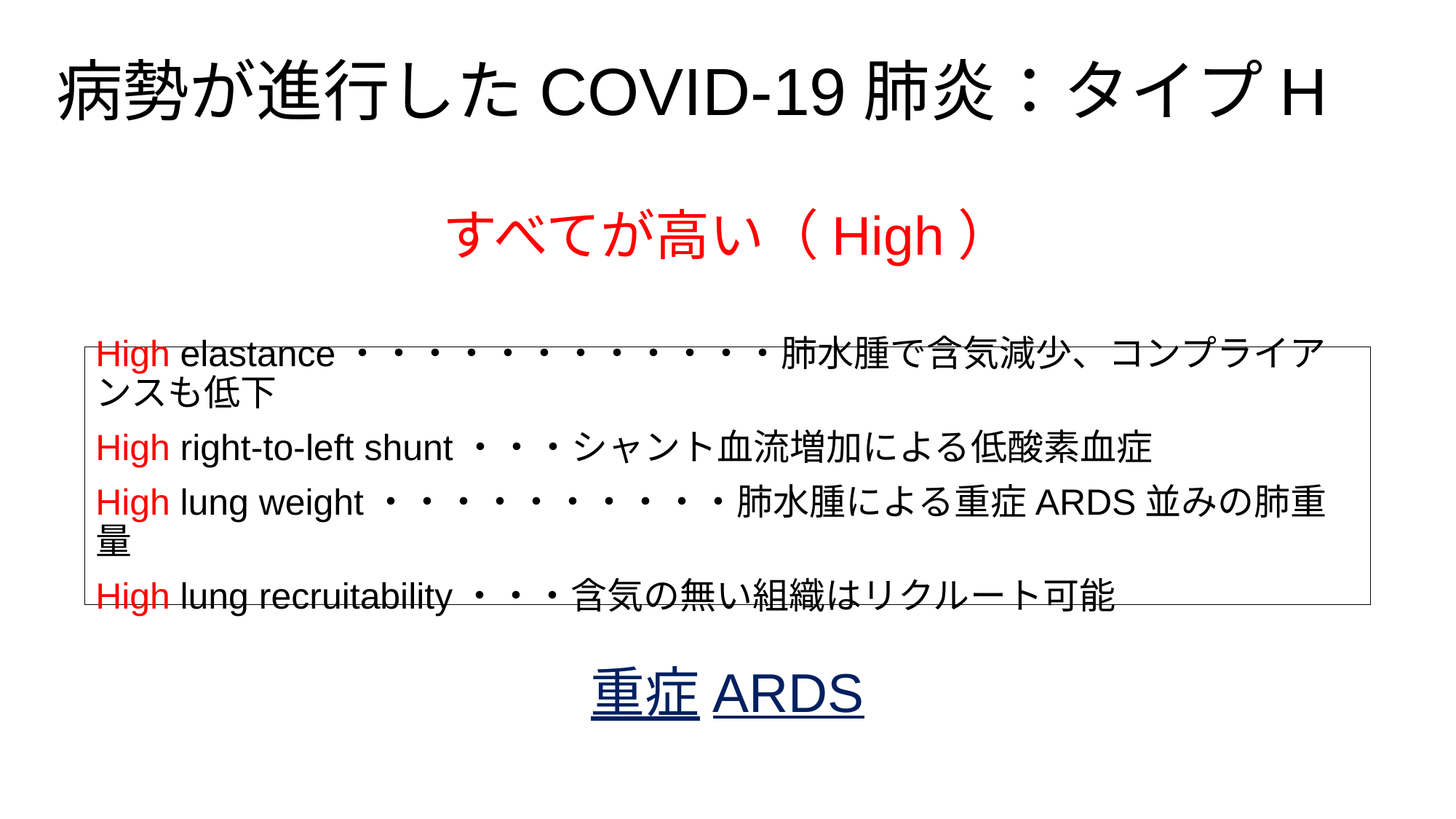

# 病勢が進行したCOVID-19肺炎：タイプH
すべてが高い（High）
High elastance・・・・・・・・・・・・肺水腫で含気減少、コンプライアンスも低下
High right-to-left shunt・・・シャント血流増加による低酸素血症
High lung weight・・・・・・・・・・肺水腫による重症ARDS並みの肺重量
High lung recruitability・・・含気の無い組織はリクルート可能
重症ARDS